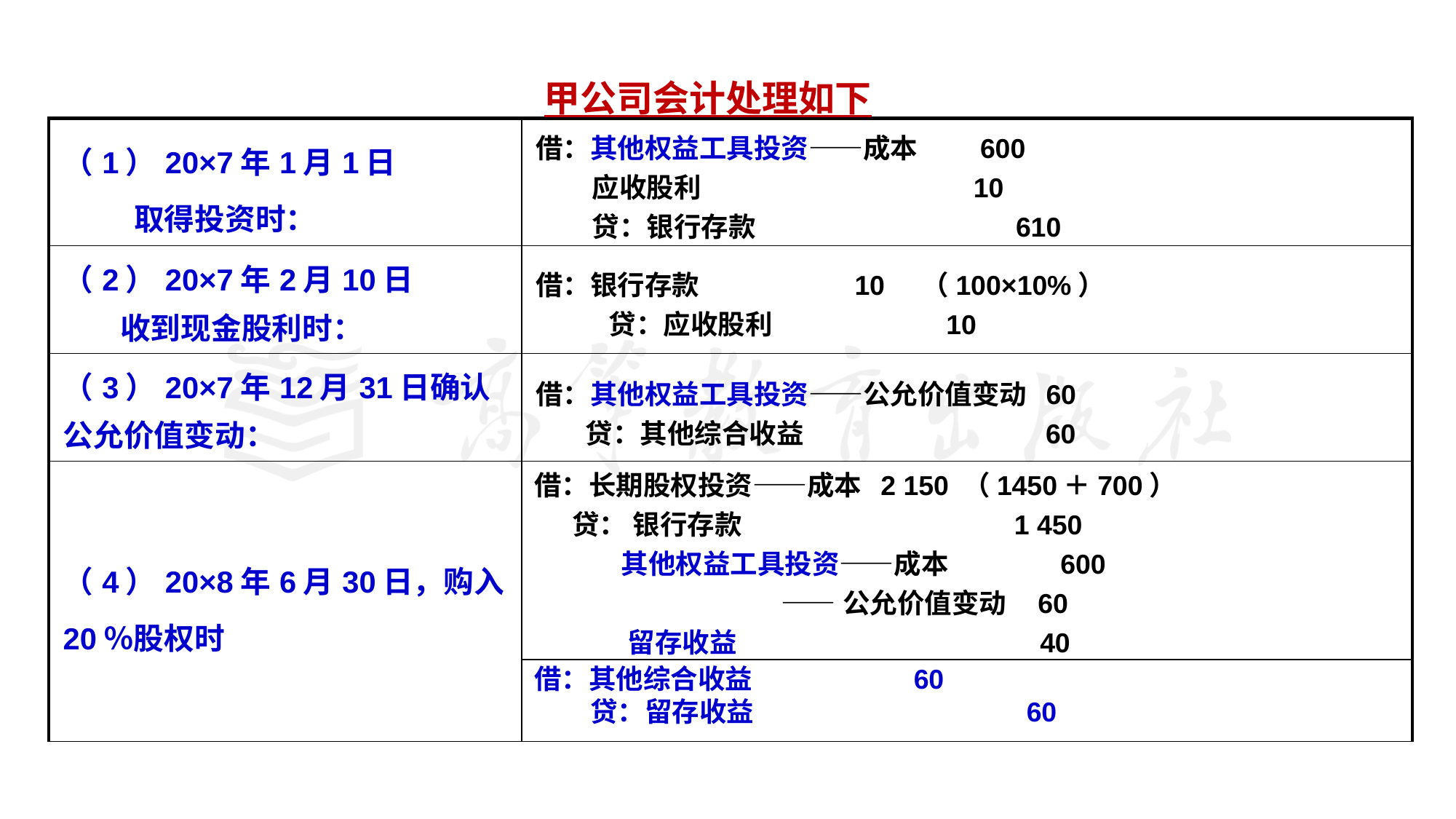

#
甲公司会计处理如下
| （1）20×7年1月1日 取得投资时： |  |
| --- | --- |
| （2）20×7年2月10日 收到现金股利时： |  |
| （3）20×7年12月31日确认公允价值变动： |  |
| （4）20×8年6月30日，购入20％股权时 |  |
|  |  |
借：其他权益工具投资——成本         600
        应收股利                                           10
        贷：银行存款                                         610
借：银行存款                        10    （100×10%）
　　   贷：应收股利                           10
借：其他权益工具投资——公允价值变动  60
       贷：其他综合收益                                      60
借：长期股权投资——成本  2 150 （1450＋700）
     贷： 银行存款                                           1 450
             其他权益工具投资——成本                 600
                                        ——公允价值变动    60
              留存收益                                                40
借：其他综合收益                         60
        贷：留存收益                                           60